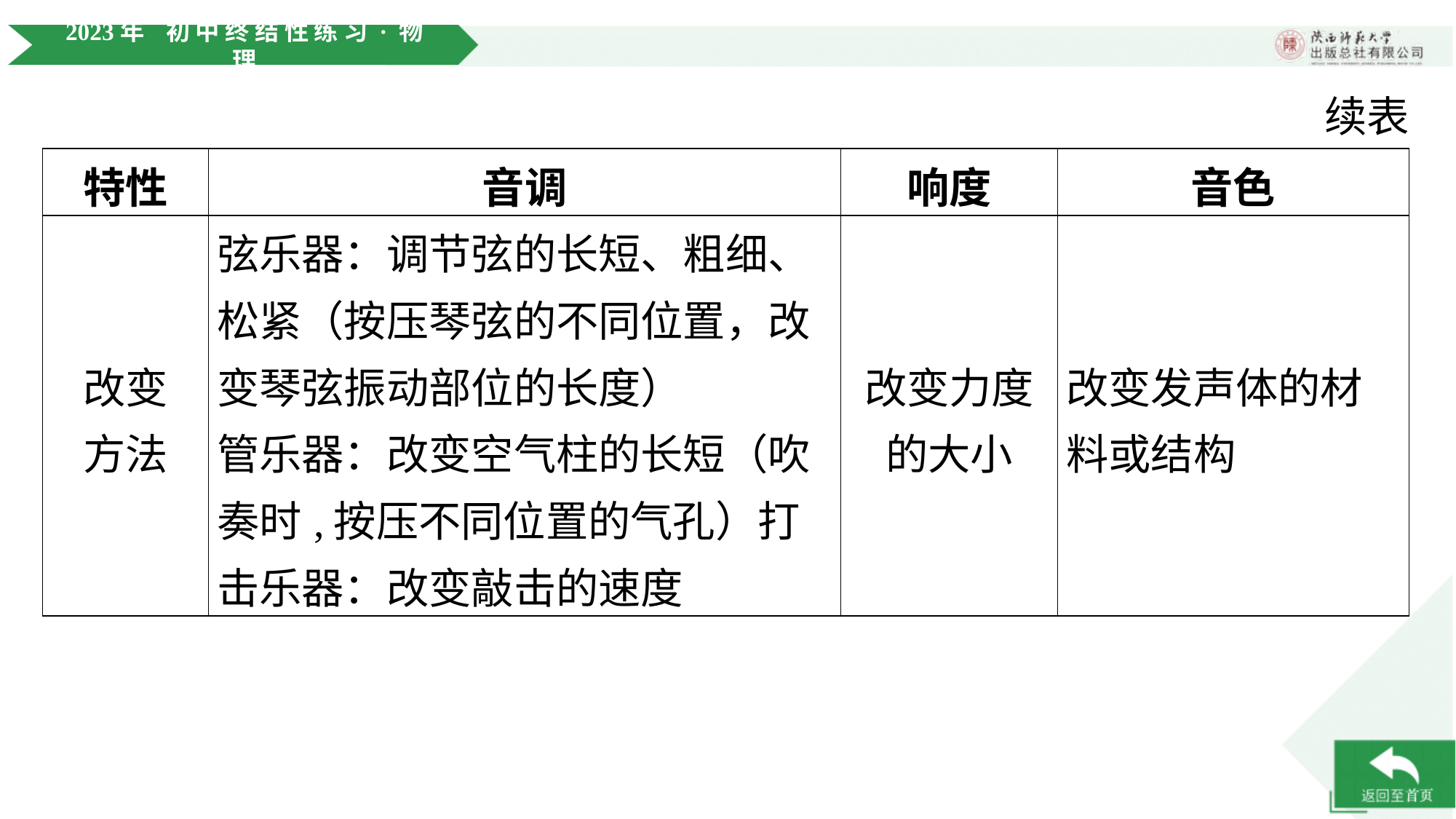

续表
| 特性 | 音调 | 响度 | 音色 |
| --- | --- | --- | --- |
| 改变 方法 | 弦乐器：调节弦的长短、粗细、松紧（按压琴弦的不同位置，改变琴弦振动部位的长度） 管乐器：改变空气柱的长短（吹奏时,按压不同位置的气孔）打击乐器：改变敲击的速度 | 改变力度的大小 | 改变发声体的材 料或结构 |